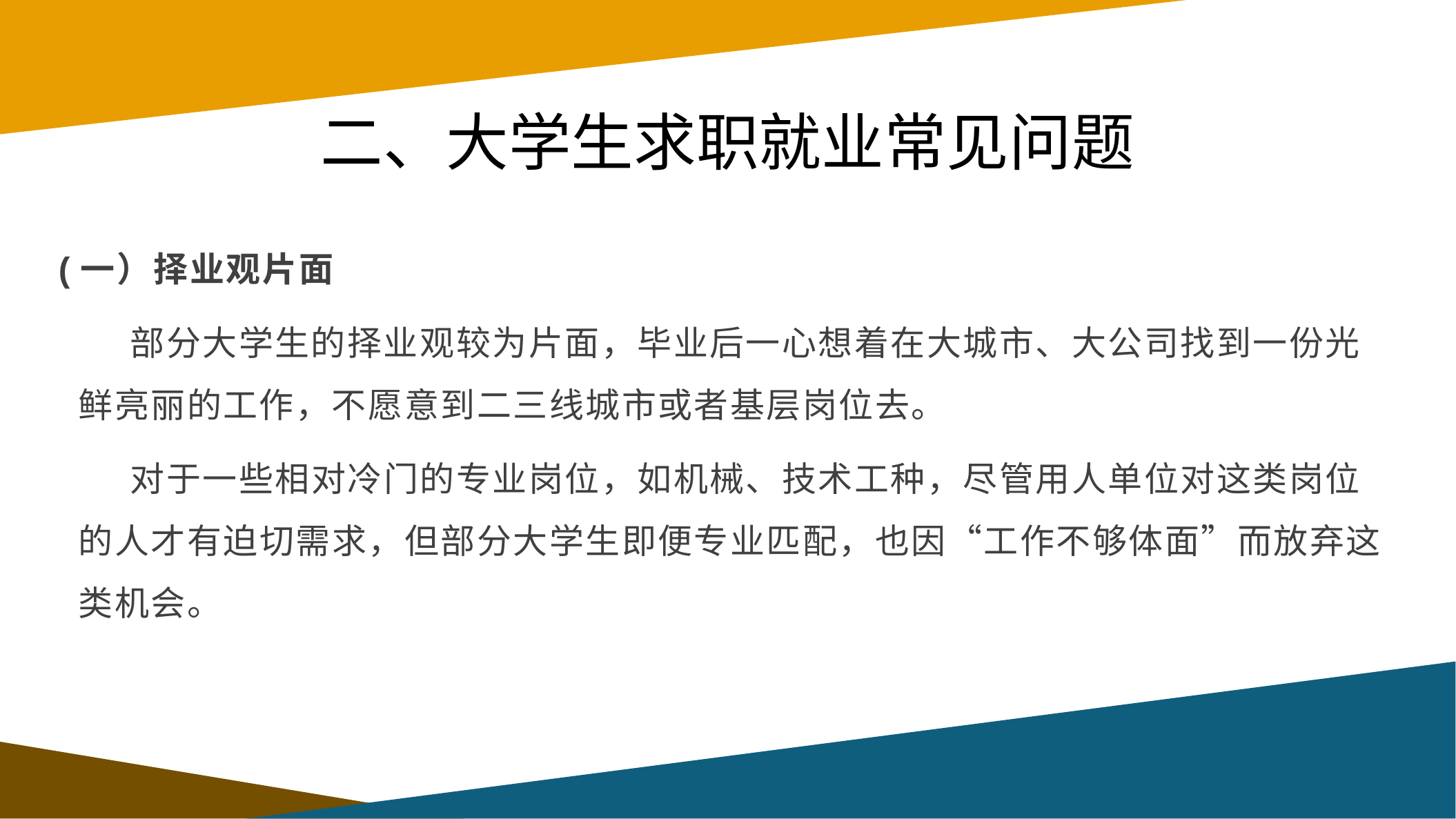

二、大学生求职就业常见问题
  (一）择业观片面
部分大学生的择业观较为片面，毕业后一心想着在大城市、大公司找到一份光鲜亮丽的工作，不愿意到二三线城市或者基层岗位去。
对于一些相对冷门的专业岗位，如机械、技术工种，尽管用人单位对这类岗位的人才有迫切需求，但部分大学生即便专业匹配，也因“工作不够体面”而放弃这类机会。